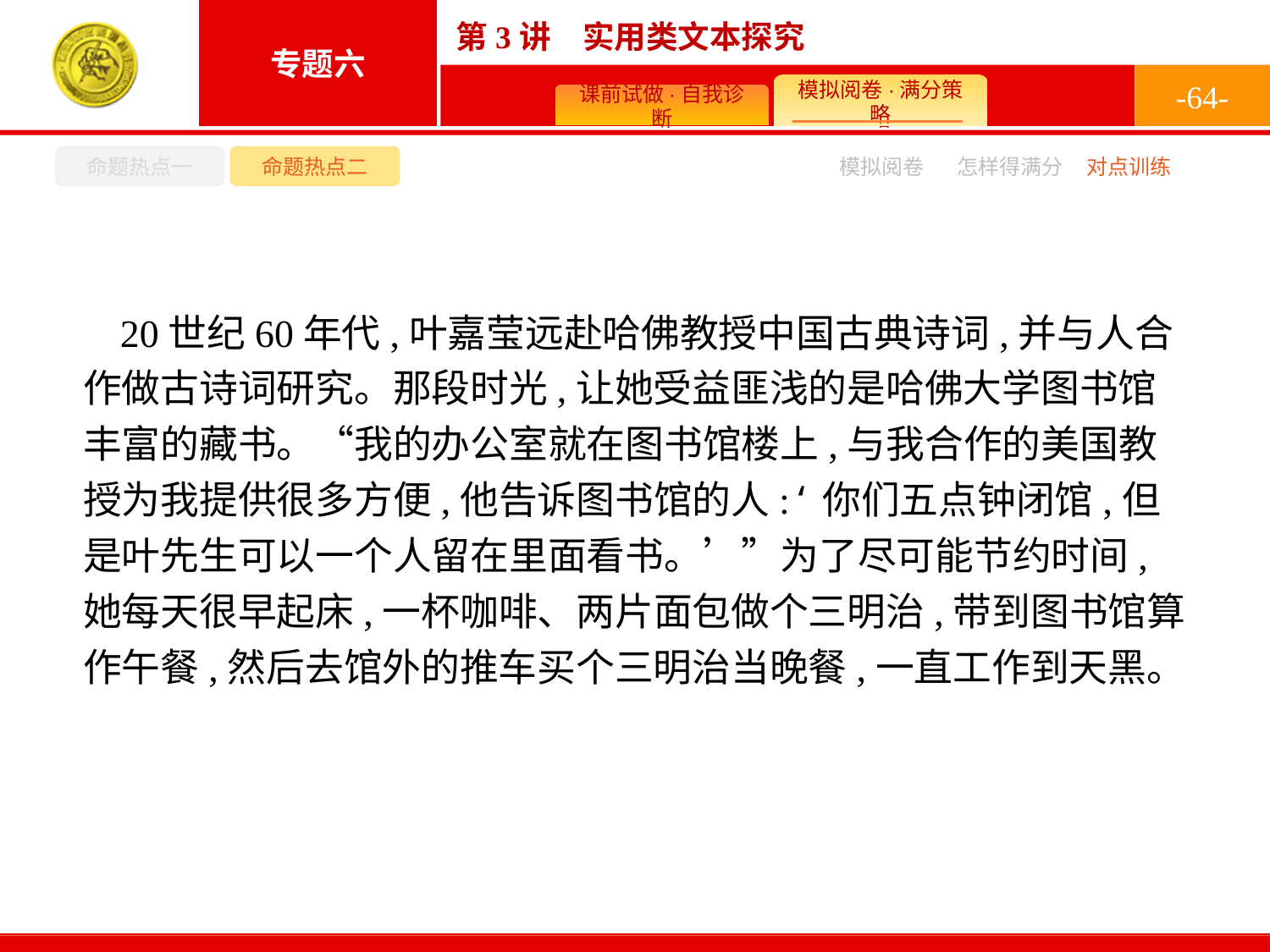

-64-
命题热点一
命题热点二
怎样得满分
模拟阅卷
对点训练
20世纪60年代,叶嘉莹远赴哈佛教授中国古典诗词,并与人合作做古诗词研究。那段时光,让她受益匪浅的是哈佛大学图书馆丰富的藏书。“我的办公室就在图书馆楼上,与我合作的美国教授为我提供很多方便,他告诉图书馆的人:‘你们五点钟闭馆,但是叶先生可以一个人留在里面看书。’”为了尽可能节约时间,她每天很早起床,一杯咖啡、两片面包做个三明治,带到图书馆算作午餐,然后去馆外的推车买个三明治当晚餐,一直工作到天黑。